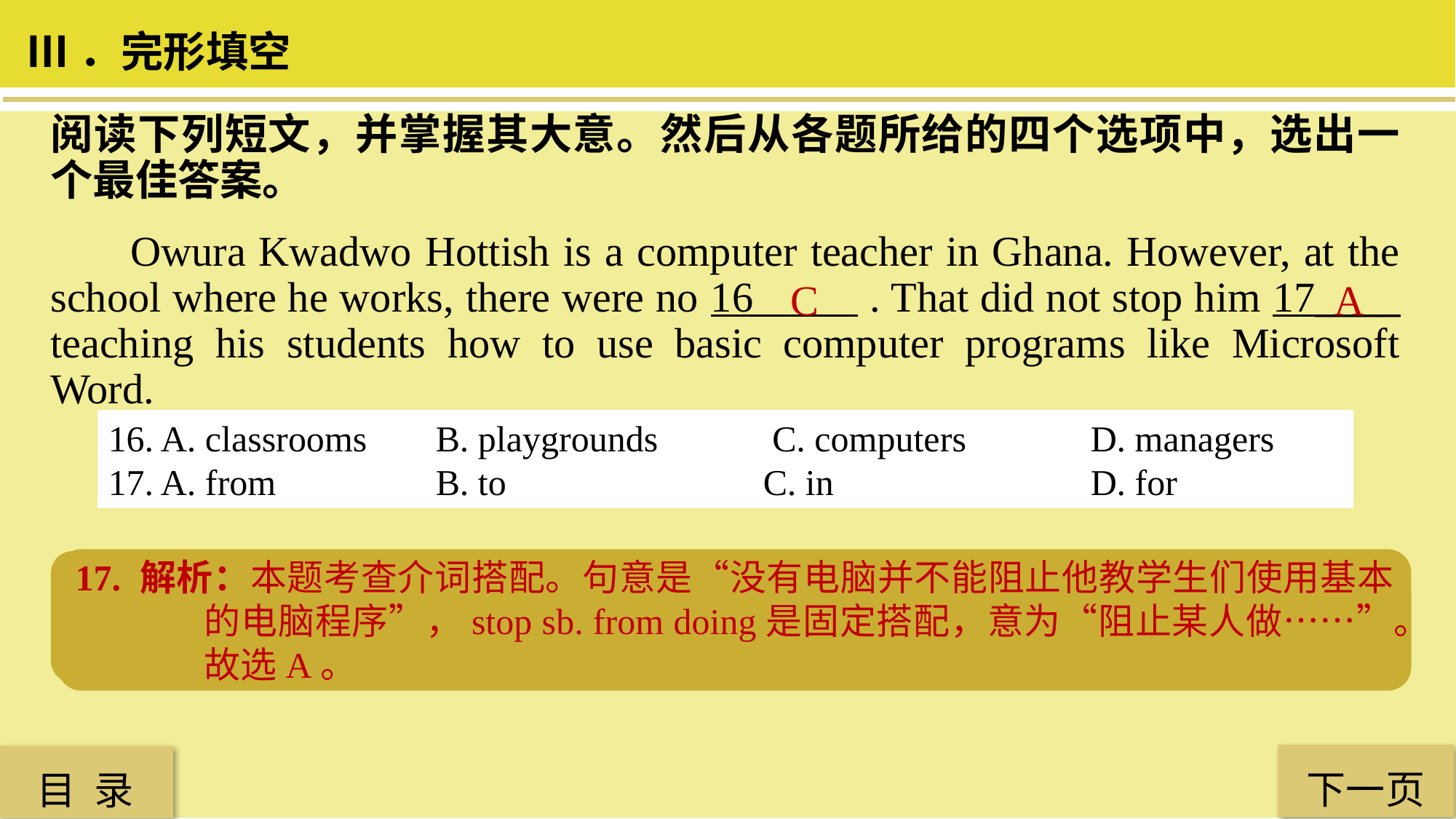

Ⅲ．完形填空
阅读下列短文，并掌握其大意。然后从各题所给的四个选项中，选出一个最佳答案。
      Owura Kwadwo Hottish is a computer teacher in Ghana. However, at the school where he works, there were no 16          . That did not stop him 17____ teaching his students how to use basic computer programs like Microsoft Word.
C
A
16. A. classrooms 	B. playgrounds	 C. computers 		D. managers
17. A. from 		B. to 			C. in 			D. for
17. 解析：本题考查介词搭配。句意是“没有电脑并不能阻止他教学生们使用基本的电脑程序”，stop sb. from doing是固定搭配，意为“阻止某人做……”。故选A。
16. 解析：本题考查名词词义辨析。从下文可知，在他任教的学校，根本没有电脑，C项com-puter意为“电脑”，故选C。